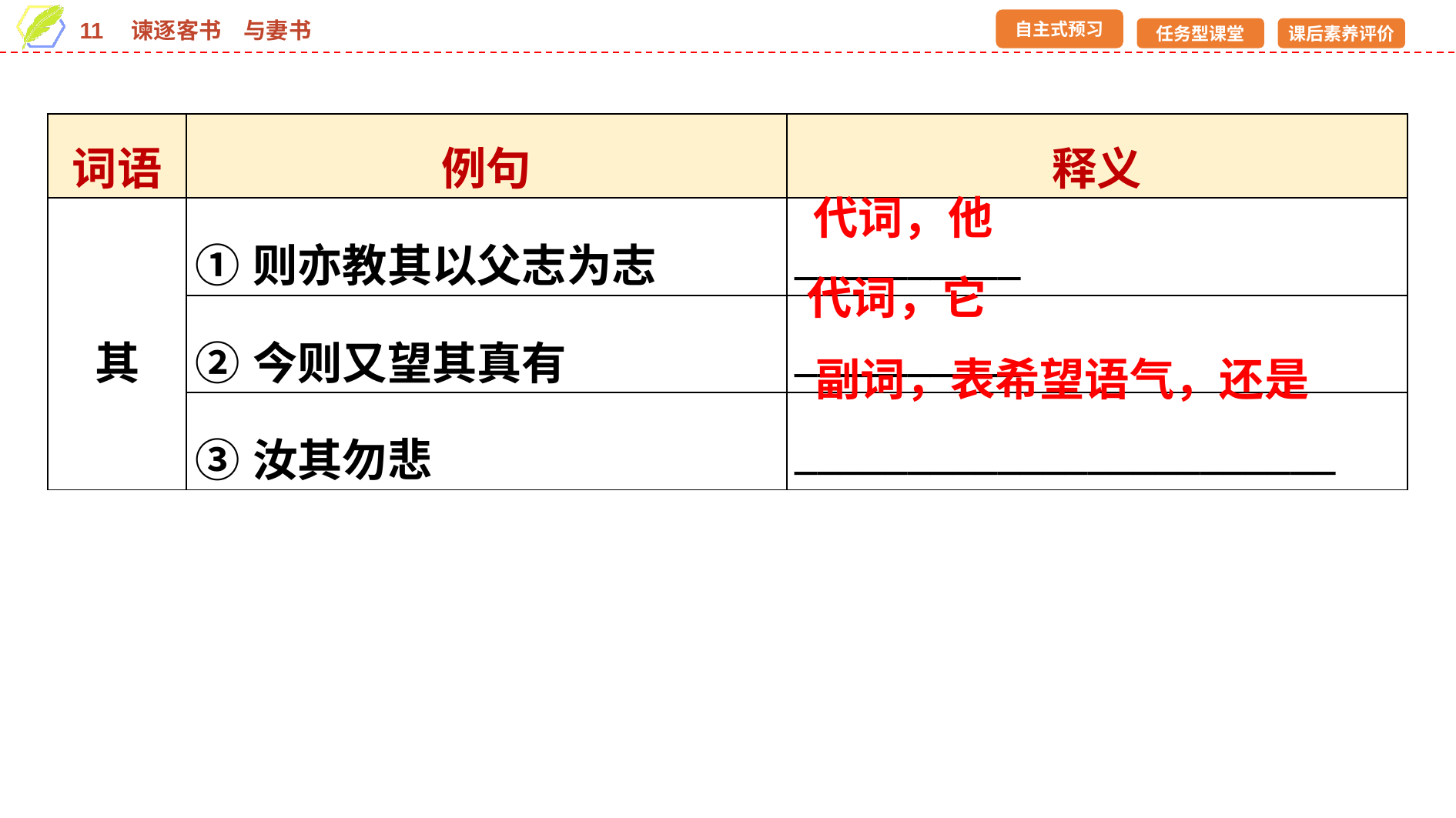

| 词语 | 例句 | 释义 |
| --- | --- | --- |
| 其 | ①则亦教其以父志为志 | \_\_\_\_\_\_\_\_\_\_ |
|  | ②今则又望其真有 | \_\_\_\_\_\_\_\_\_\_ |
|  | ③汝其勿悲 | \_\_\_\_\_\_\_\_\_\_\_\_\_\_\_\_\_\_\_\_\_\_\_\_ |
代词，他
代词，它
副词，表希望语气，还是